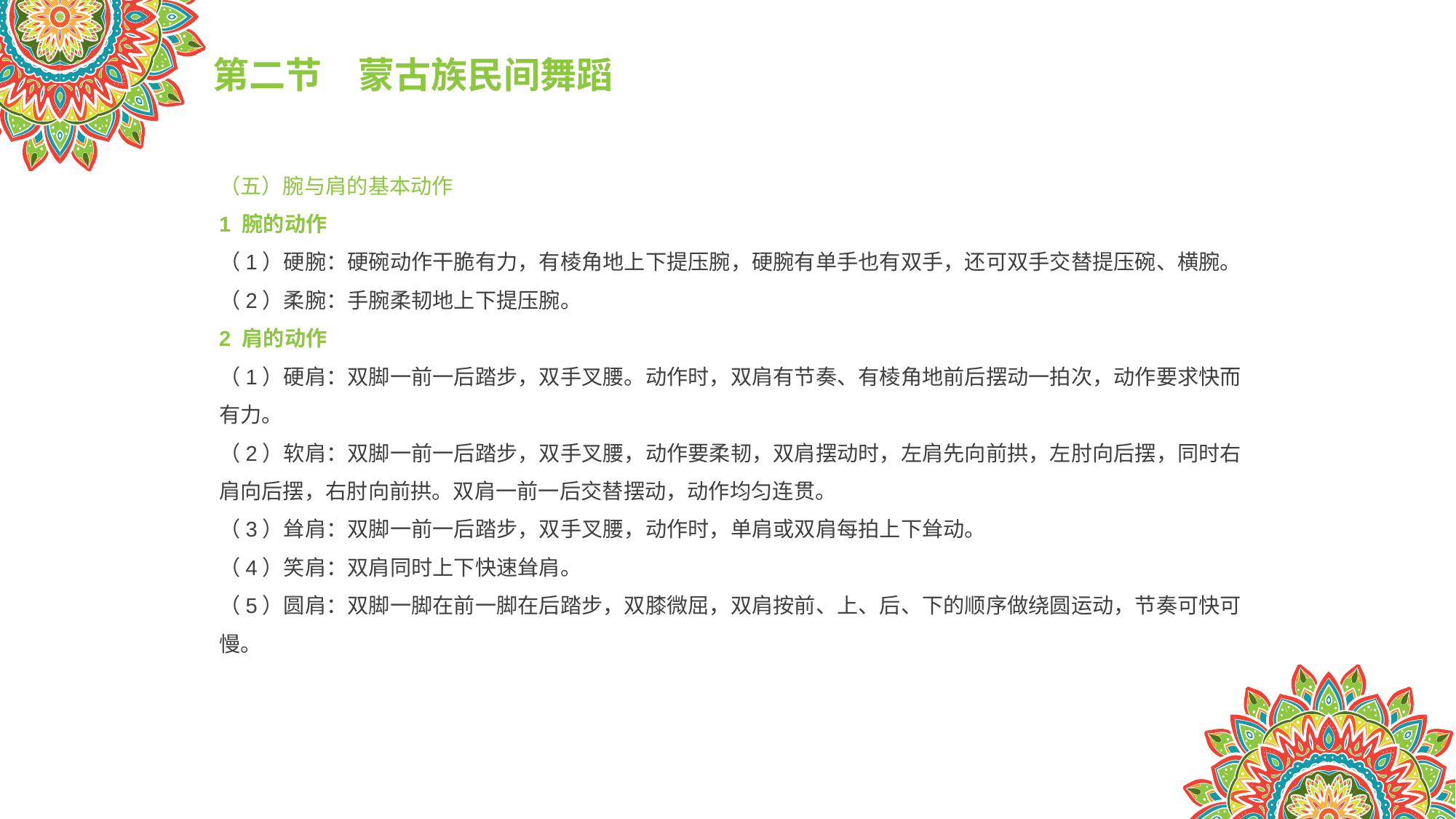

第二节　蒙古族民间舞蹈
（五）腕与肩的基本动作
1 腕的动作
（1）硬腕：硬碗动作干脆有力，有棱角地上下提压腕，硬腕有单手也有双手，还可双手交替提压碗、横腕。
（2）柔腕：手腕柔韧地上下提压腕。
2 肩的动作
（1）硬肩：双脚一前一后踏步，双手叉腰。动作时，双肩有节奏、有棱角地前后摆动一拍次，动作要求快而有力。
（2）软肩：双脚一前一后踏步，双手叉腰，动作要柔韧，双肩摆动时，左肩先向前拱，左肘向后摆，同时右肩向后摆，右肘向前拱。双肩一前一后交替摆动，动作均匀连贯。
（3）耸肩：双脚一前一后踏步，双手叉腰，动作时，单肩或双肩每拍上下耸动。
（4）笑肩：双肩同时上下快速耸肩。
（5）圆肩：双脚一脚在前一脚在后踏步，双膝微屈，双肩按前、上、后、下的顺序做绕圆运动，节奏可快可慢。